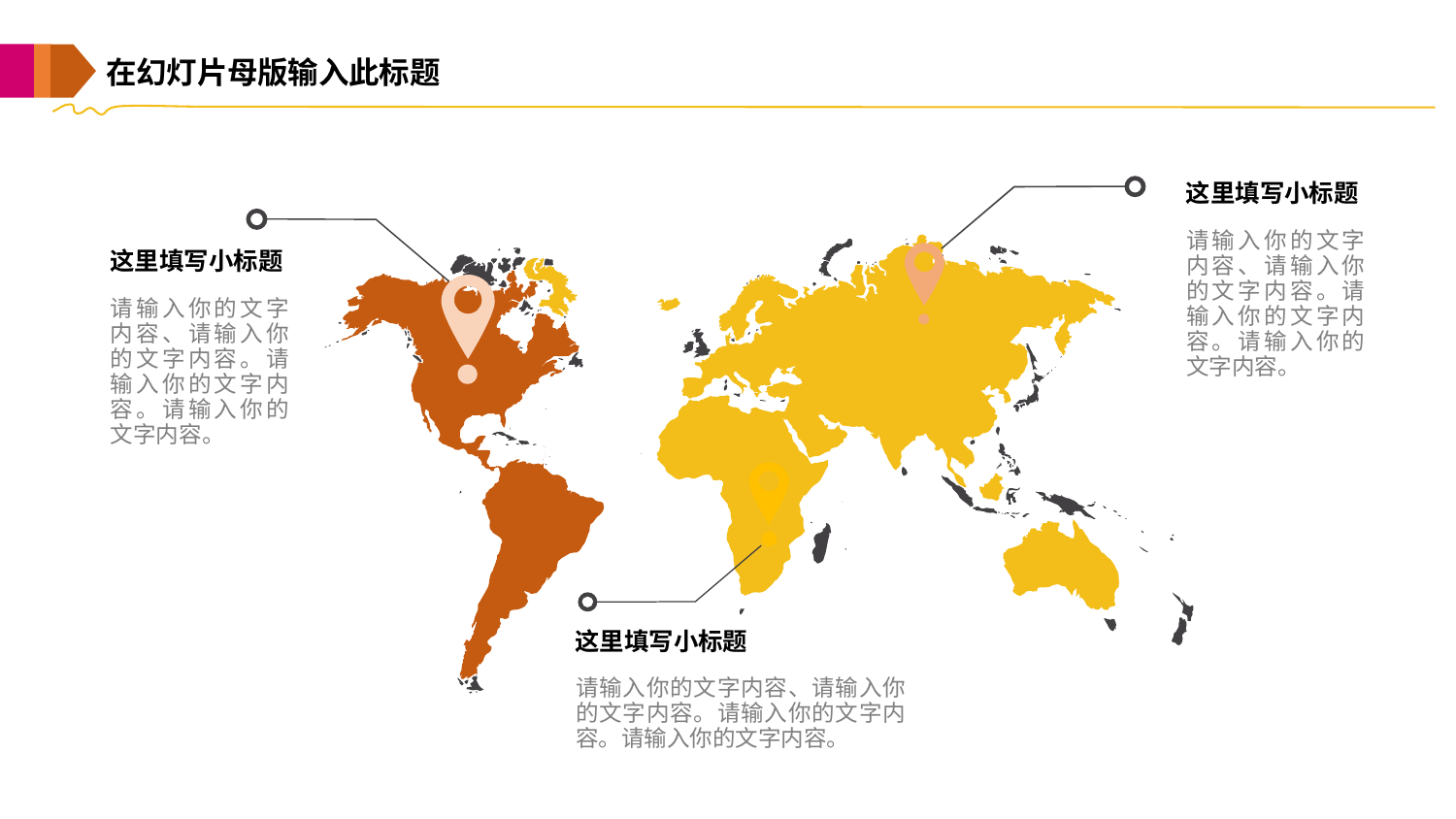

这里填写小标题

请输入你的文字内容、请输入你的文字内容。请输入你的文字内容。请输入你的文字内容。

这里填写小标题

请输入你的文字内容、请输入你的文字内容。请输入你的文字内容。请输入你的文字内容。

这里填写小标题
请输入你的文字内容、请输入你的文字内容。请输入你的文字内容。请输入你的文字内容。